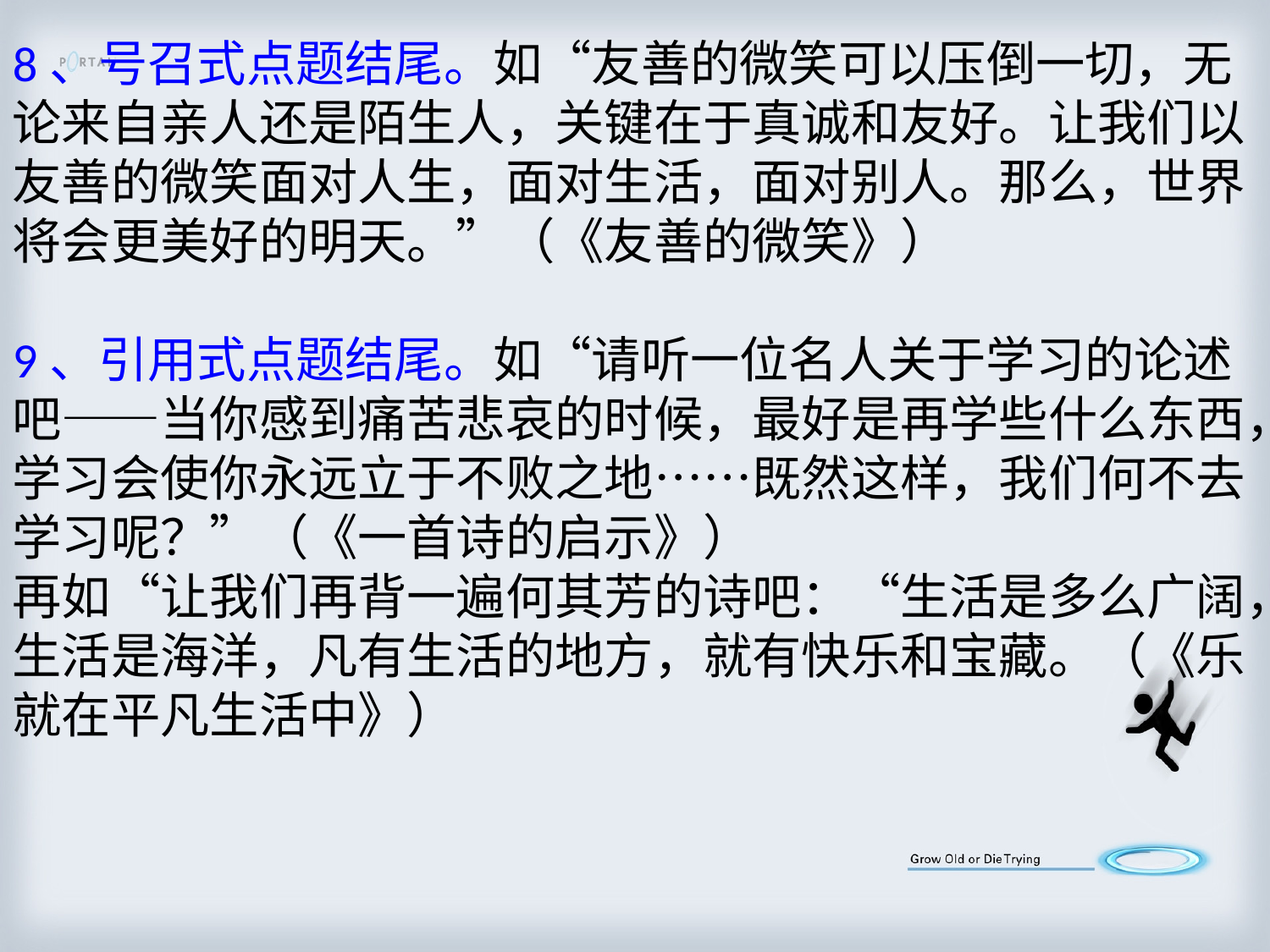

8、号召式点题结尾。如“友善的微笑可以压倒一切，无论来自亲人还是陌生人，关键在于真诚和友好。让我们以友善的微笑面对人生，面对生活，面对别人。那么，世界将会更美好的明天。”（《友善的微笑》）

9、引用式点题结尾。如“请听一位名人关于学习的论述吧——当你感到痛苦悲哀的时候，最好是再学些什么东西，学习会使你永远立于不败之地……既然这样，我们何不去学习呢？”（《一首诗的启示》）
再如“让我们再背一遍何其芳的诗吧：“生活是多么广阔，生活是海洋，凡有生活的地方，就有快乐和宝藏。（《乐就在平凡生活中》）